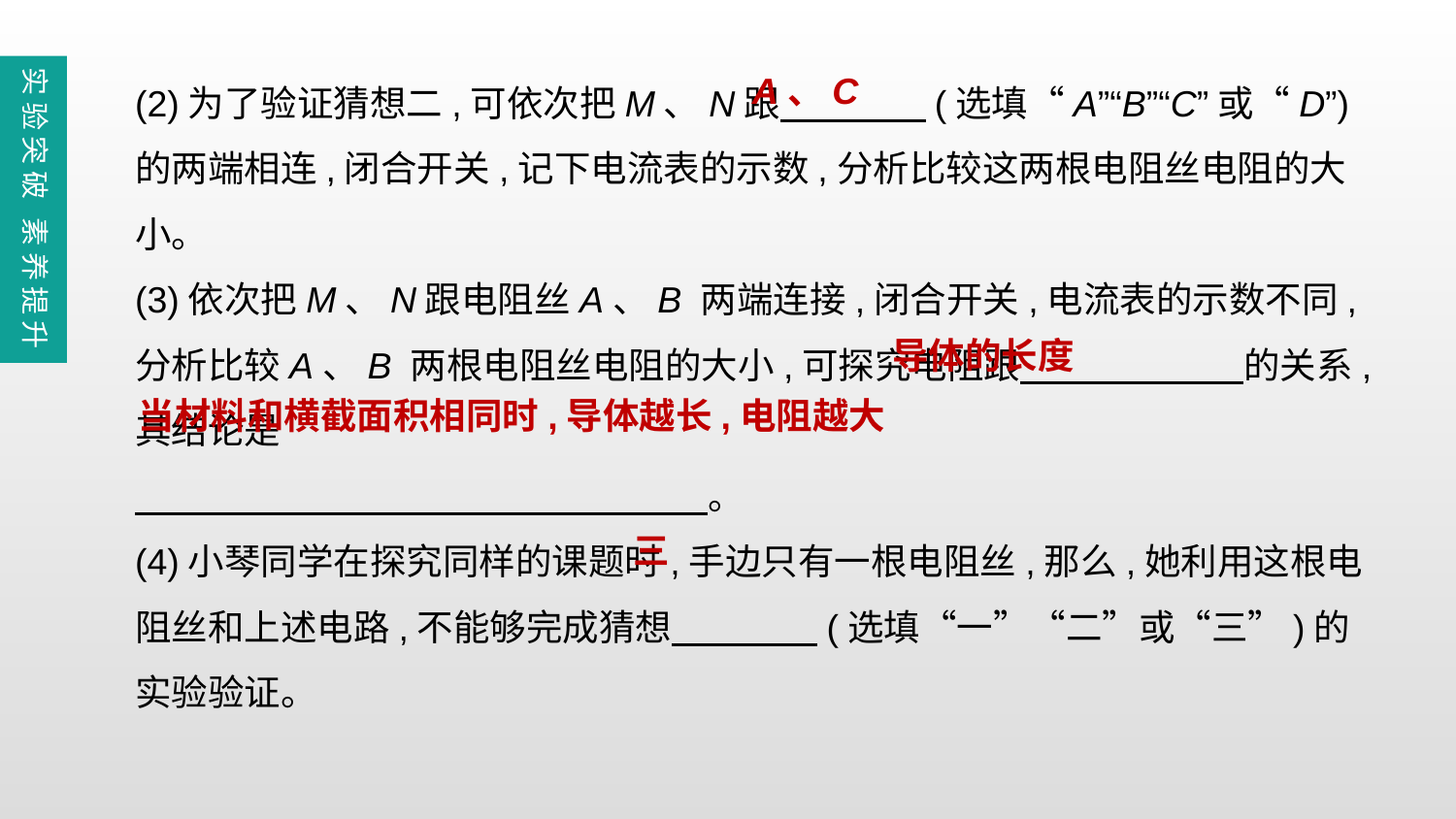

(2)为了验证猜想二,可依次把M、N跟　　　　(选填“A”“B”“C”或“D”)的两端相连,闭合开关,记下电流表的示数,分析比较这两根电阻丝电阻的大小。
(3)依次把M、N跟电阻丝A、B 两端连接,闭合开关,电流表的示数不同,分析比较A、B 两根电阻丝电阻的大小,可探究电阻跟　　　     　　的关系,其结论是
　                                                                 。
(4)小琴同学在探究同样的课题时,手边只有一根电阻丝,那么,她利用这根电阻丝和上述电路,不能够完成猜想　　　　(选填“一”“二”或“三”)的实验验证。

实验突破 素养提升
A、C
导体的长度
当材料和横截面积相同时,导体越长,电阻越大
三